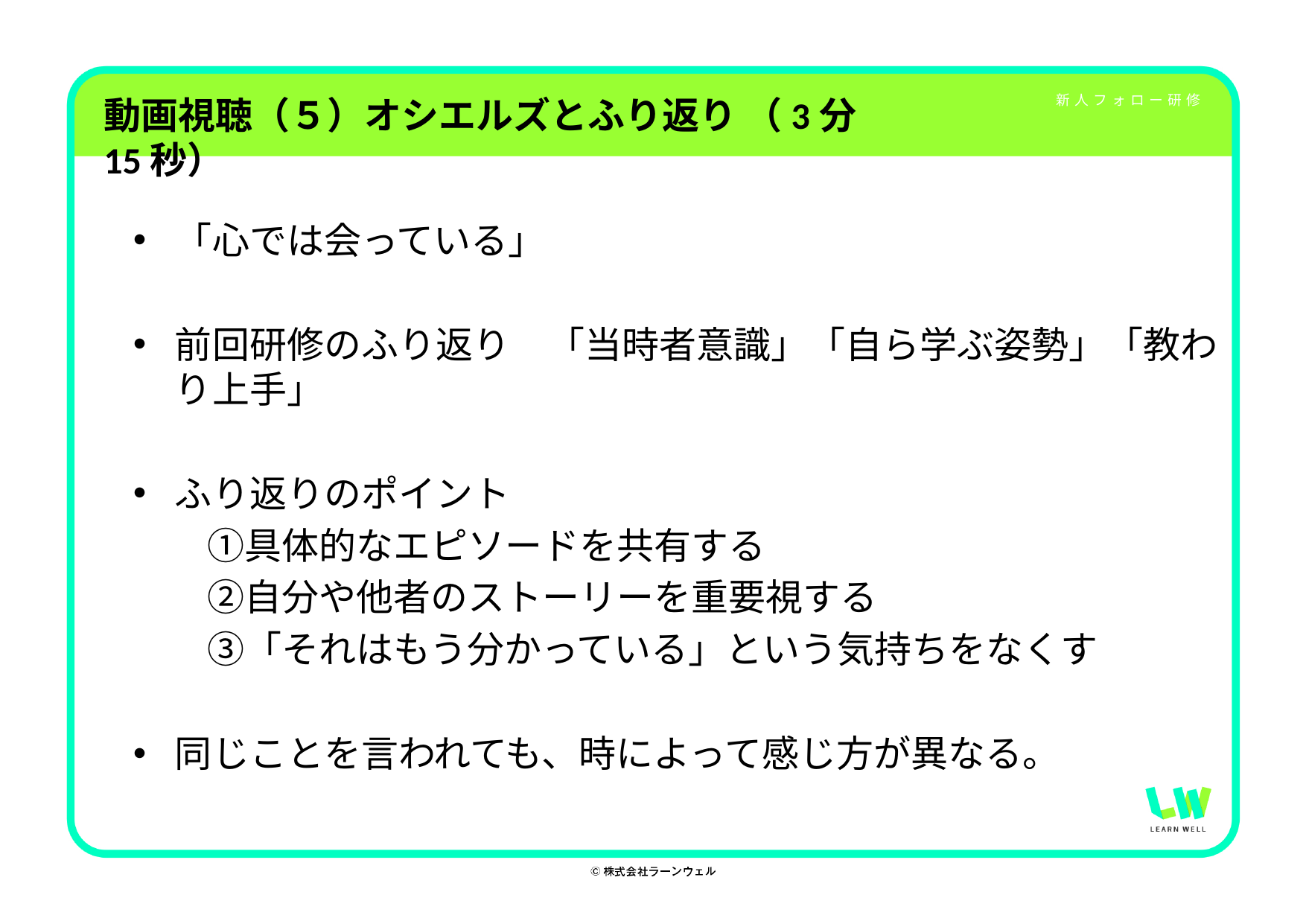

# 動画視聴（５）オシエルズとふり返り （3分15秒）

「心では会っている」

前回研修のふり返り　「当時者意識」「自ら学ぶ姿勢」「教わり上手」

ふり返りのポイント
　　①具体的なエピソードを共有する
　　②自分や他者のストーリーを重要視する
　　③「それはもう分かっている」という気持ちをなくす

同じことを言われても、時によって感じ方が異なる。